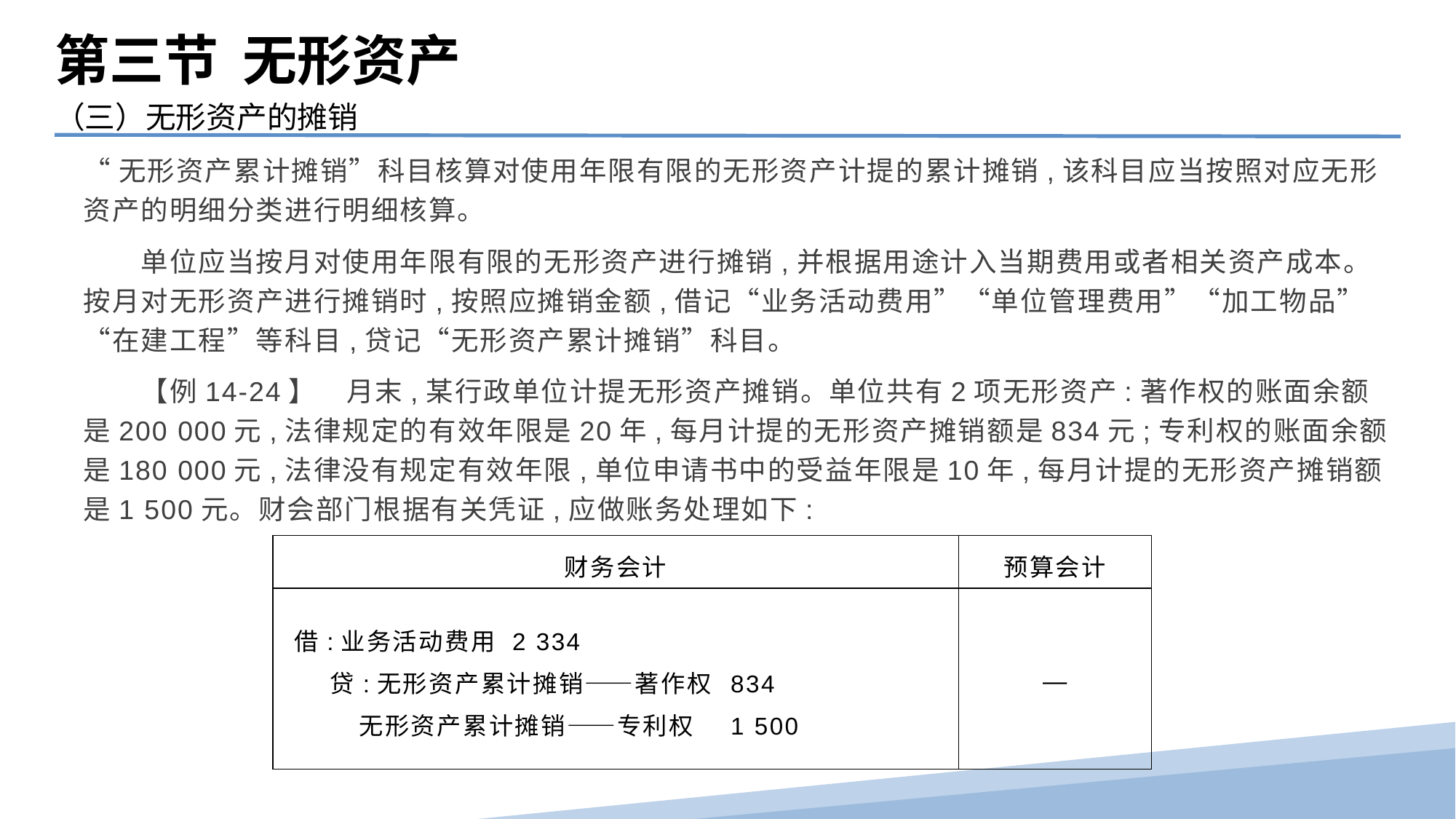

第三节  无形资产
（三）无形资产的摊销
“无形资产累计摊销”科目核算对使用年限有限的无形资产计提的累计摊销,该科目应当按照对应无形资产的明细分类进行明细核算。
　　单位应当按月对使用年限有限的无形资产进行摊销,并根据用途计入当期费用或者相关资产成本。按月对无形资产进行摊销时,按照应摊销金额,借记“业务活动费用”“单位管理费用”“加工物品”“在建工程”等科目,贷记“无形资产累计摊销”科目。
　　【例14-24】　月末,某行政单位计提无形资产摊销。单位共有2项无形资产:著作权的账面余额是200 000元,法律规定的有效年限是20年,每月计提的无形资产摊销额是834元;专利权的账面余额是180 000元,法律没有规定有效年限,单位申请书中的受益年限是10年,每月计提的无形资产摊销额是1 500元。财会部门根据有关凭证,应做账务处理如下:
| 财务会计 | 预算会计 |
| --- | --- |
| 借:业务活动费用 2 334 贷:无形资产累计摊销——著作权 834 无形资产累计摊销——专利权 1 500 | — |